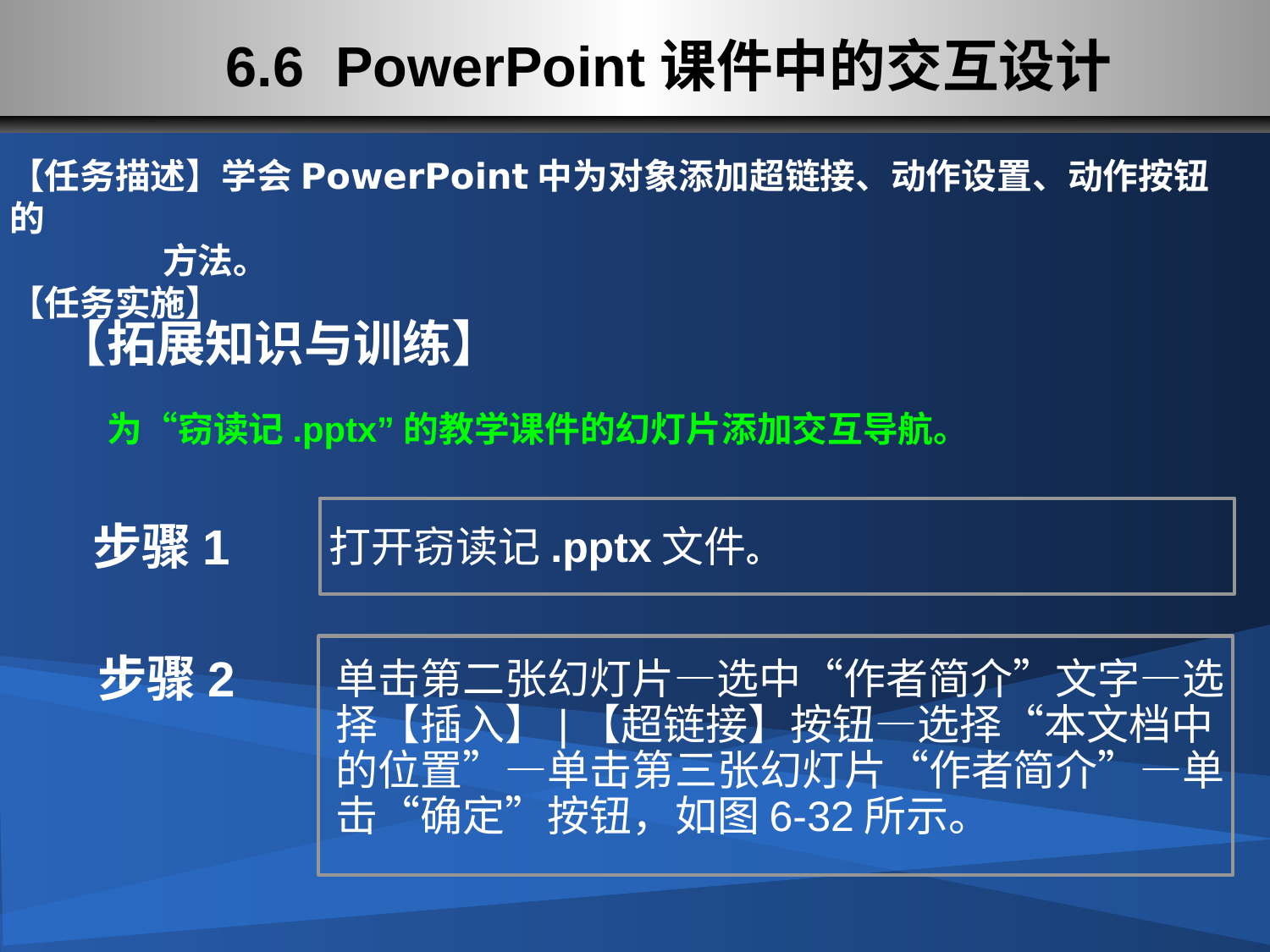

6.6  PowerPoint课件中的交互设计
【任务描述】学会PowerPoint中为对象添加超链接、动作设置、动作按钮的
                  方法。
【任务实施】
【拓展知识与训练】
为“窃读记.pptx”的教学课件的幻灯片添加交互导航。

步骤1

打开窃读记.pptx文件。
步骤2

单击第二张幻灯片—选中“作者简介”文字—选择【插入】|【超链接】按钮—选择“本文档中的位置”—单击第三张幻灯片“作者简介”—单击“确定”按钮，如图6-32所示。